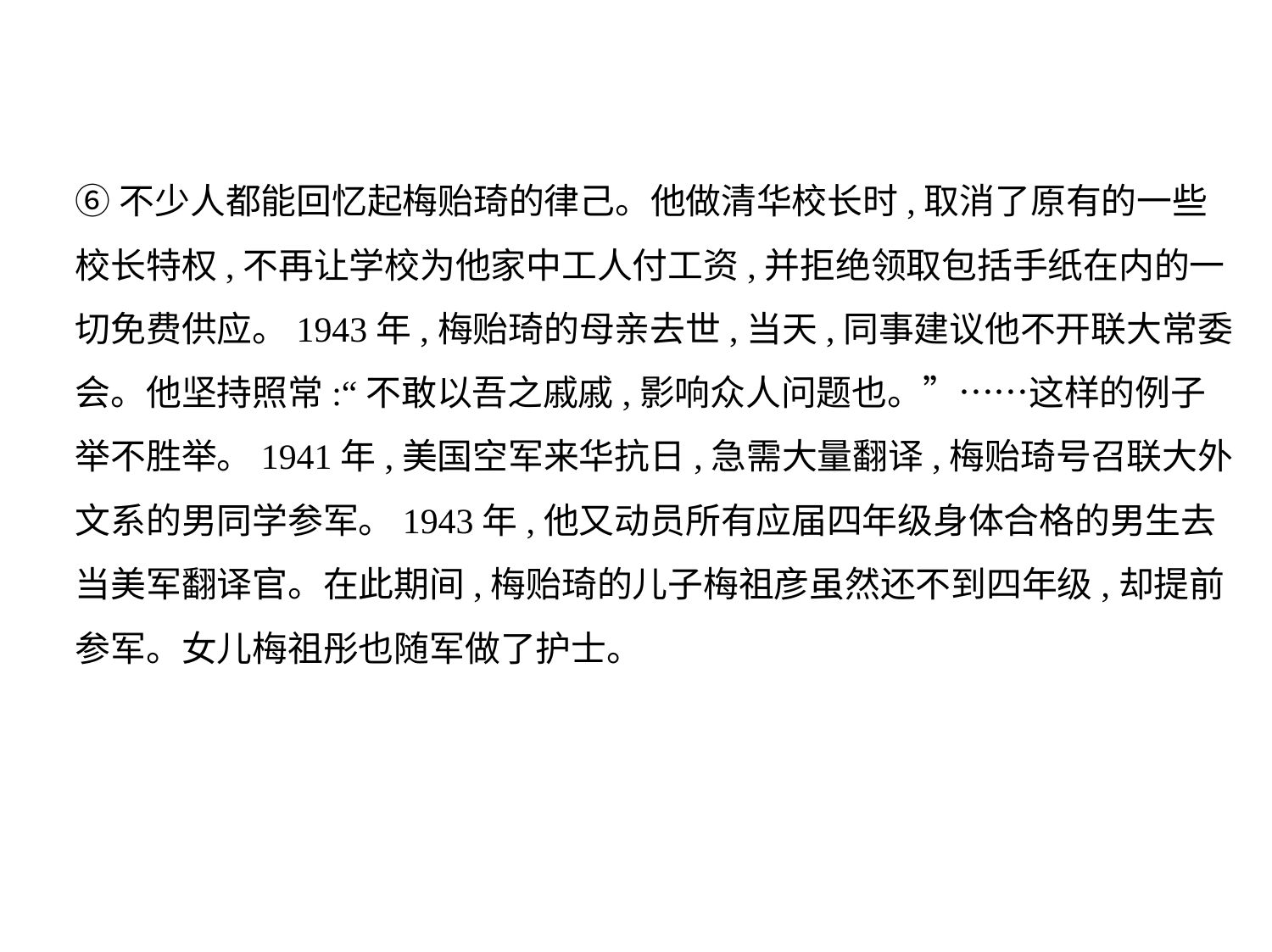

⑥不少人都能回忆起梅贻琦的律己。他做清华校长时,取消了原有的一些
校长特权,不再让学校为他家中工人付工资,并拒绝领取包括手纸在内的一
切免费供应。1943年,梅贻琦的母亲去世,当天,同事建议他不开联大常委
会。他坚持照常:“不敢以吾之戚戚,影响众人问题也。”……这样的例子
举不胜举。1941年,美国空军来华抗日,急需大量翻译,梅贻琦号召联大外
文系的男同学参军。1943年,他又动员所有应届四年级身体合格的男生去
当美军翻译官。在此期间,梅贻琦的儿子梅祖彦虽然还不到四年级,却提前
参军。女儿梅祖彤也随军做了护士。